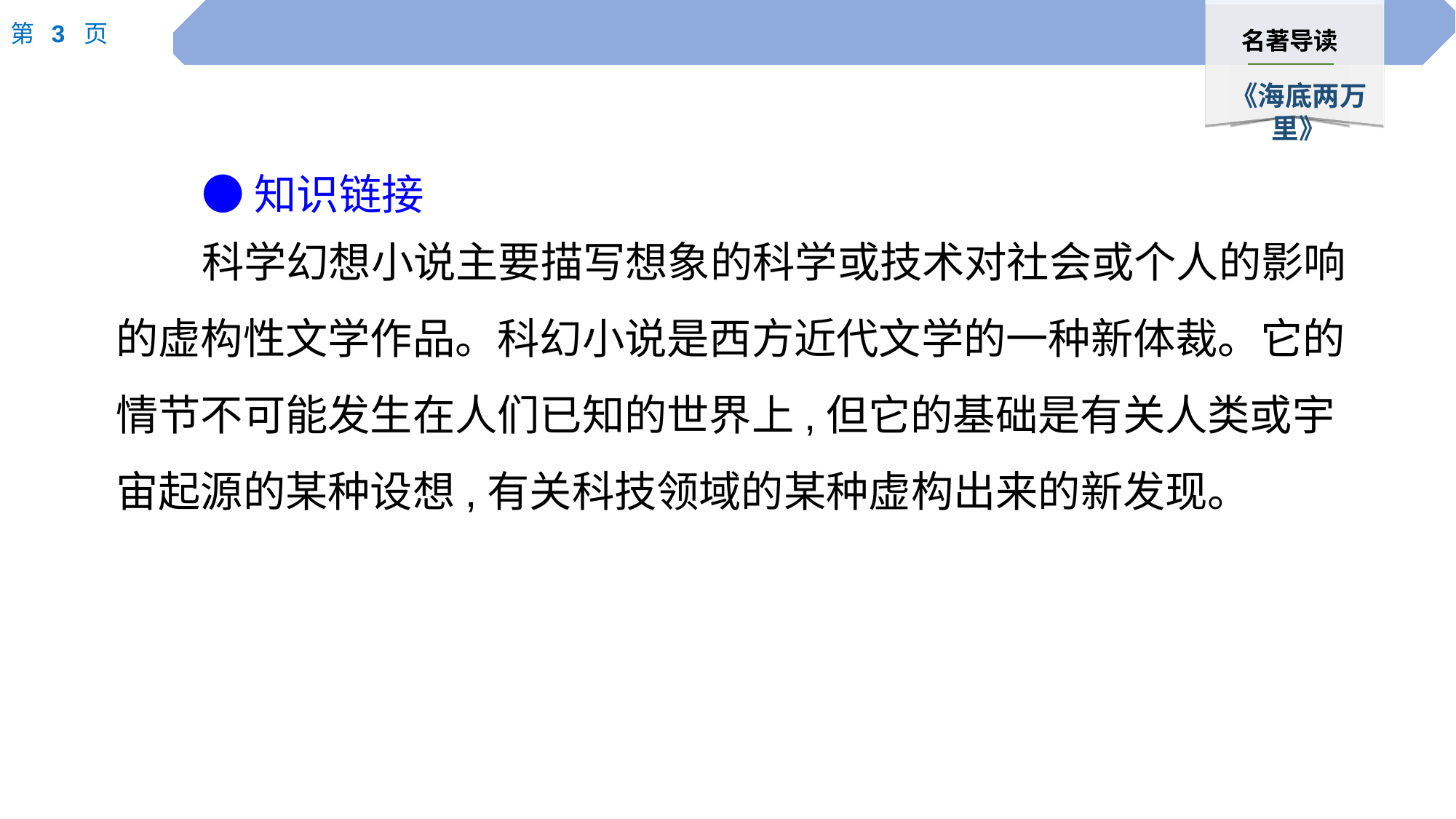

●知识链接
科学幻想小说主要描写想象的科学或技术对社会或个人的影响的虚构性文学作品。科幻小说是西方近代文学的一种新体裁。它的情节不可能发生在人们已知的世界上,但它的基础是有关人类或宇宙起源的某种设想,有关科技领域的某种虚构出来的新发现。